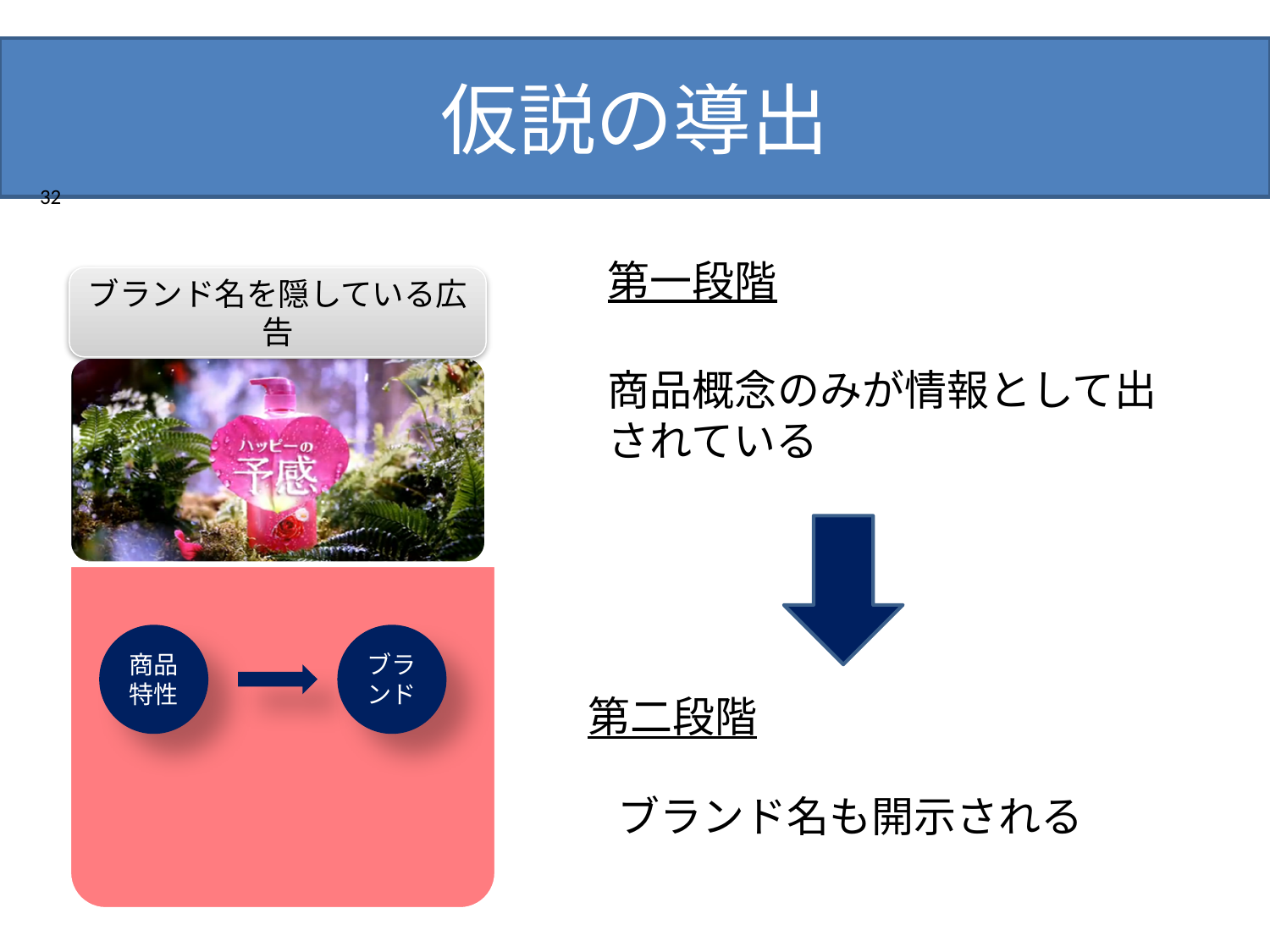

# 仮説の導出
32
第一段階
ブランド名を隠している広告

商品概念のみが情報として出されている

商品
特性
ブランド

第二段階
ブランド名も開示される